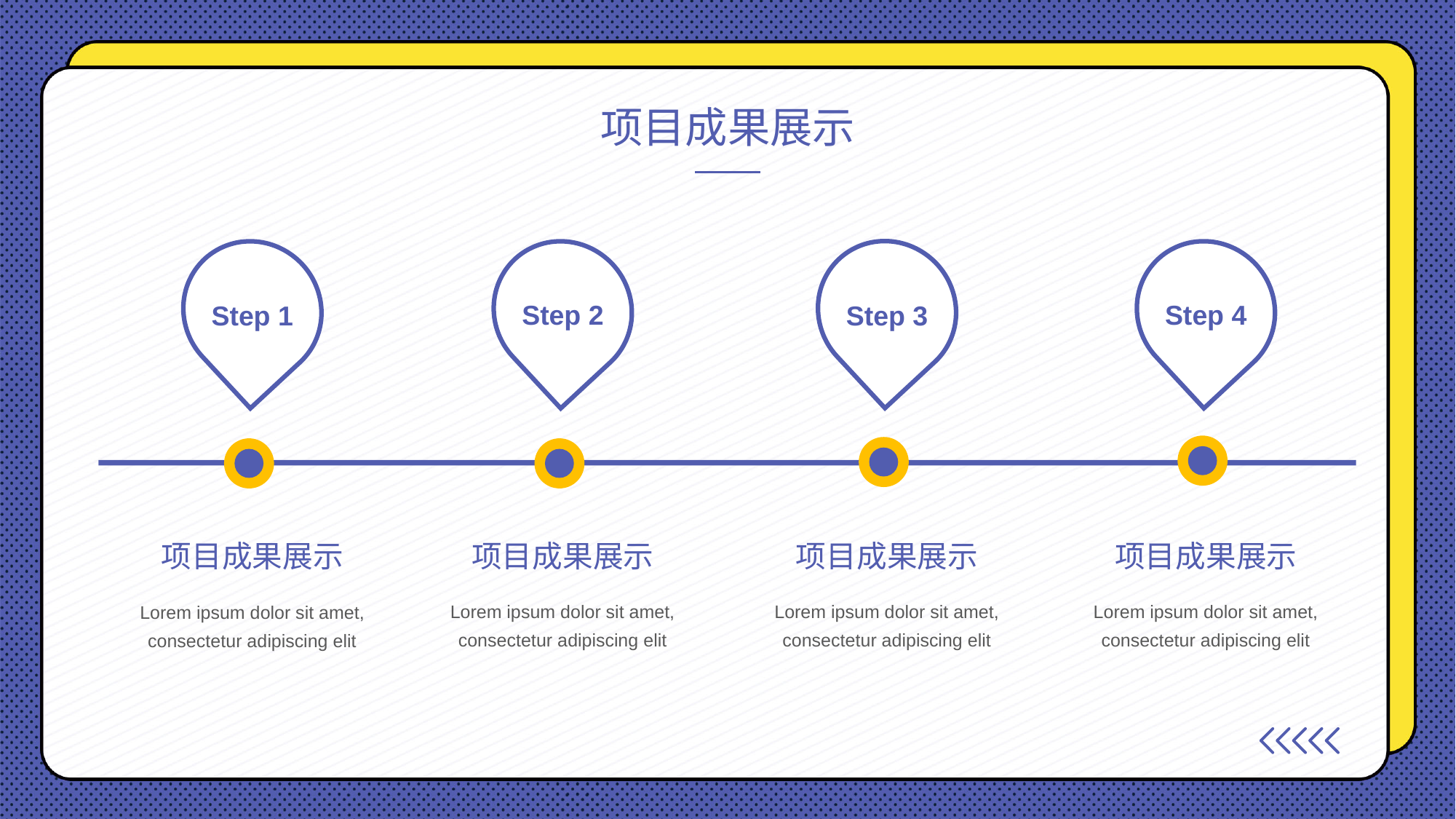

项目成果展示

Step 2
Step 4
Step 1
Step 3

项目成果展示
项目成果展示
项目成果展示
项目成果展示
Lorem ipsum dolor sit amet, consectetur adipiscing elit
Lorem ipsum dolor sit amet, consectetur adipiscing elit
Lorem ipsum dolor sit amet, consectetur adipiscing elit
Lorem ipsum dolor sit amet, consectetur adipiscing elit